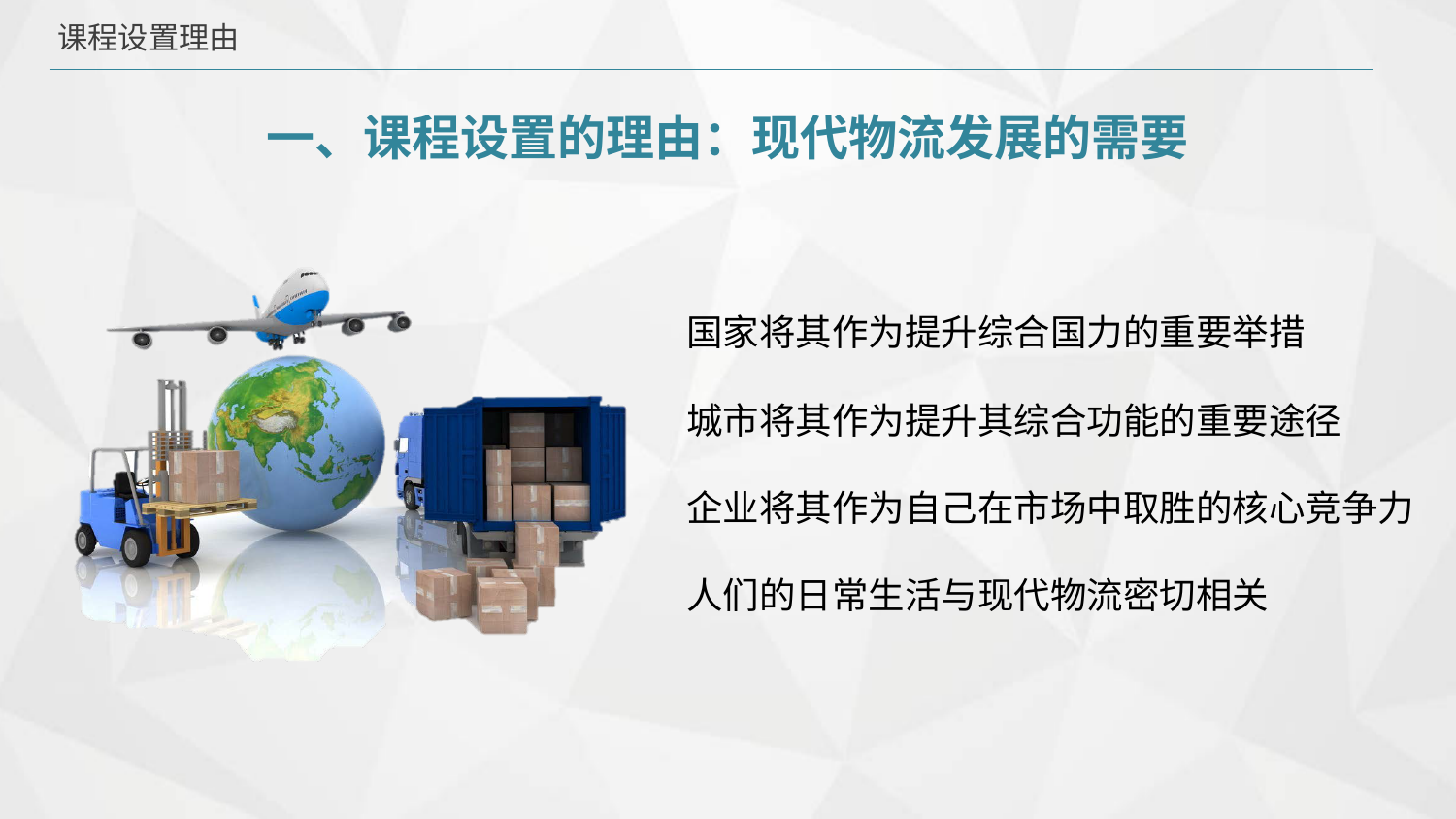

课程设置理由
# 一、课程设置的理由：现代物流发展的需要

国家将其作为提升综合国力的重要举措

城市将其作为提升其综合功能的重要途径
企业将其作为自己在市场中取胜的核心竞争力 人们的日常生活与现代物流密切相关